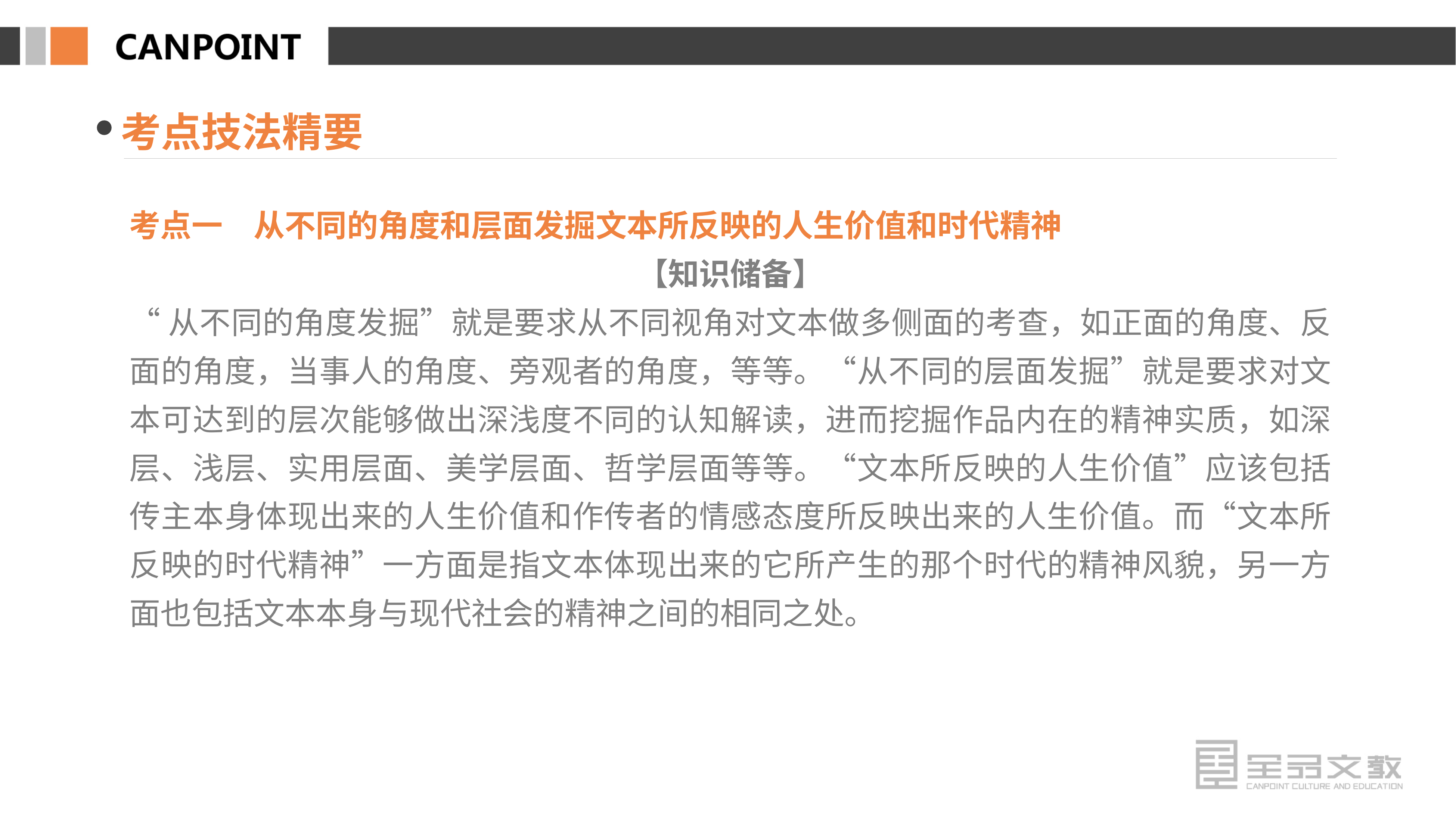

考点技法精要

考点一　从不同的角度和层面发掘文本所反映的人生价值和时代精神
【知识储备】
“从不同的角度发掘”就是要求从不同视角对文本做多侧面的考查，如正面的角度、反面的角度，当事人的角度、旁观者的角度，等等。“从不同的层面发掘”就是要求对文本可达到的层次能够做出深浅度不同的认知解读，进而挖掘作品内在的精神实质，如深层、浅层、实用层面、美学层面、哲学层面等等。“文本所反映的人生价值”应该包括传主本身体现出来的人生价值和作传者的情感态度所反映出来的人生价值。而“文本所反映的时代精神”一方面是指文本体现出来的它所产生的那个时代的精神风貌，另一方面也包括文本本身与现代社会的精神之间的相同之处。